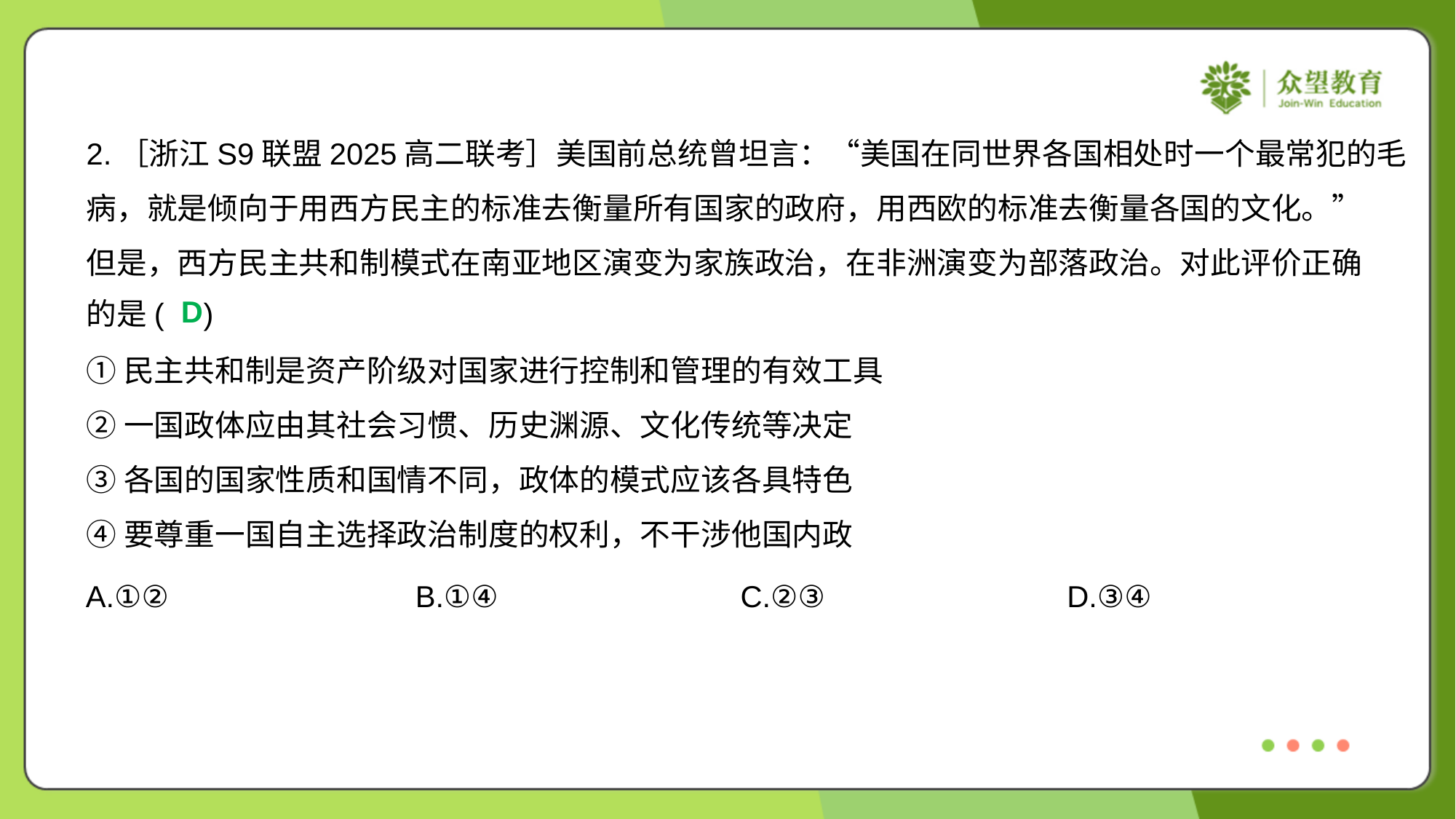

2.［浙江S9联盟2025高二联考］美国前总统曾坦言：“美国在同世界各国相处时一个最常犯的毛
病，就是倾向于用西方民主的标准去衡量所有国家的政府，用西欧的标准去衡量各国的文化。”
但是，西方民主共和制模式在南亚地区演变为家族政治，在非洲演变为部落政治。对此评价正确
的是(     )
D
①民主共和制是资产阶级对国家进行控制和管理的有效工具
②一国政体应由其社会习惯、历史渊源、文化传统等决定
③各国的国家性质和国情不同，政体的模式应该各具特色
④要尊重一国自主选择政治制度的权利，不干涉他国内政
A.①②	B.①④	C.②③	D.③④